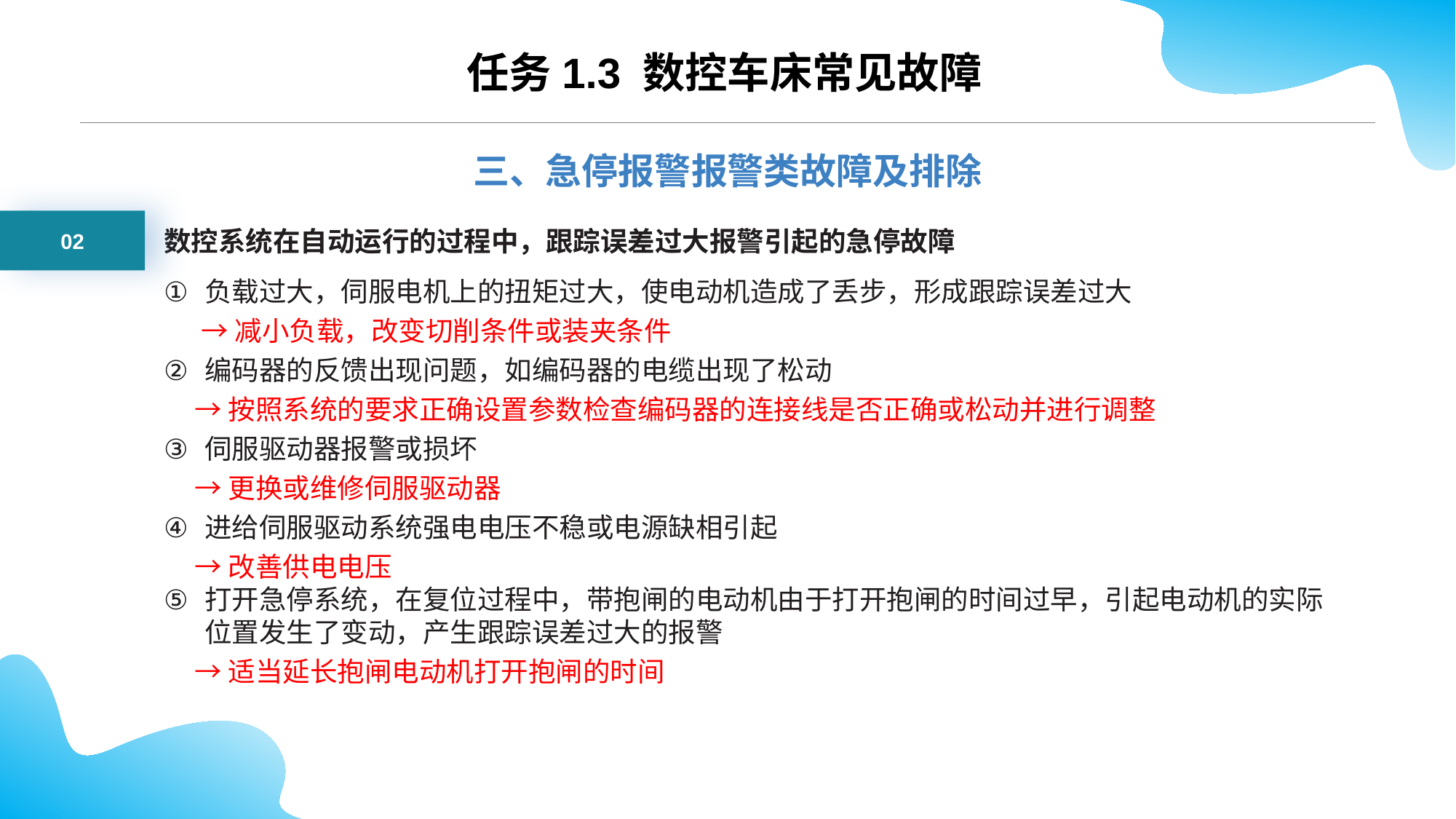

任务1.3 数控车床常见故障
三、急停报警报警类故障及排除
02
数控系统在自动运行的过程中，跟踪误差过大报警引起的急停故障
负载过大，伺服电机上的扭矩过大，使电动机造成了丢步，形成跟踪误差过大
      →减小负载，改变切削条件或装夹条件
编码器的反馈出现问题，如编码器的电缆出现了松动
     →按照系统的要求正确设置参数检查编码器的连接线是否正确或松动并进行调整
伺服驱动器报警或损坏
     →更换或维修伺服驱动器
进给伺服驱动系统强电电压不稳或电源缺相引起
     →改善供电电压
打开急停系统，在复位过程中，带抱闸的电动机由于打开抱闸的时间过早，引起电动机的实际位置发生了变动，产生跟踪误差过大的报警
     →适当延长抱闸电动机打开抱闸的时间